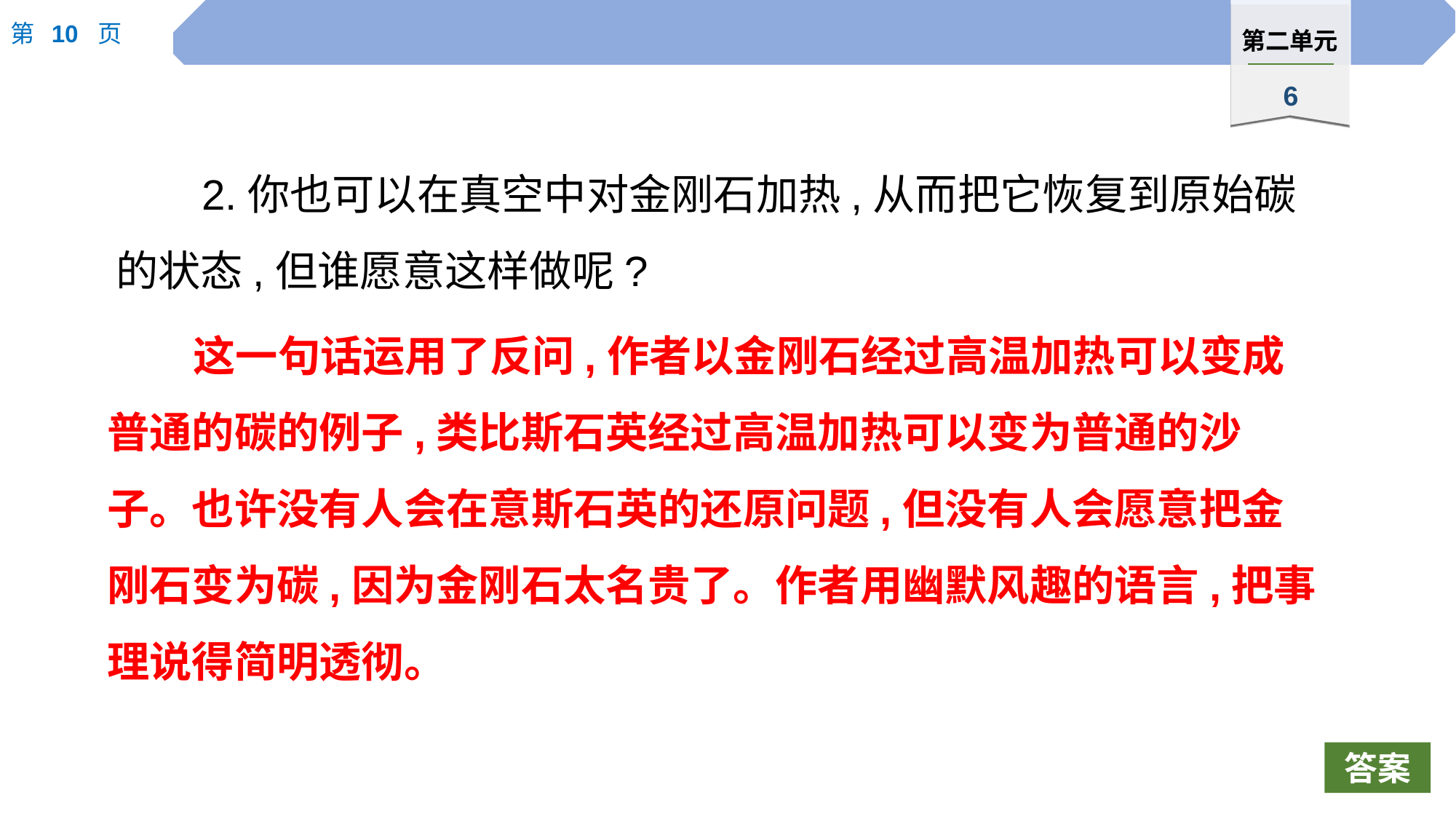

2.你也可以在真空中对金刚石加热,从而把它恢复到原始碳的状态,但谁愿意这样做呢?
这一句话运用了反问,作者以金刚石经过高温加热可以变成普通的碳的例子,类比斯石英经过高温加热可以变为普通的沙子。也许没有人会在意斯石英的还原问题,但没有人会愿意把金刚石变为碳,因为金刚石太名贵了。作者用幽默风趣的语言,把事理说得简明透彻。
答案